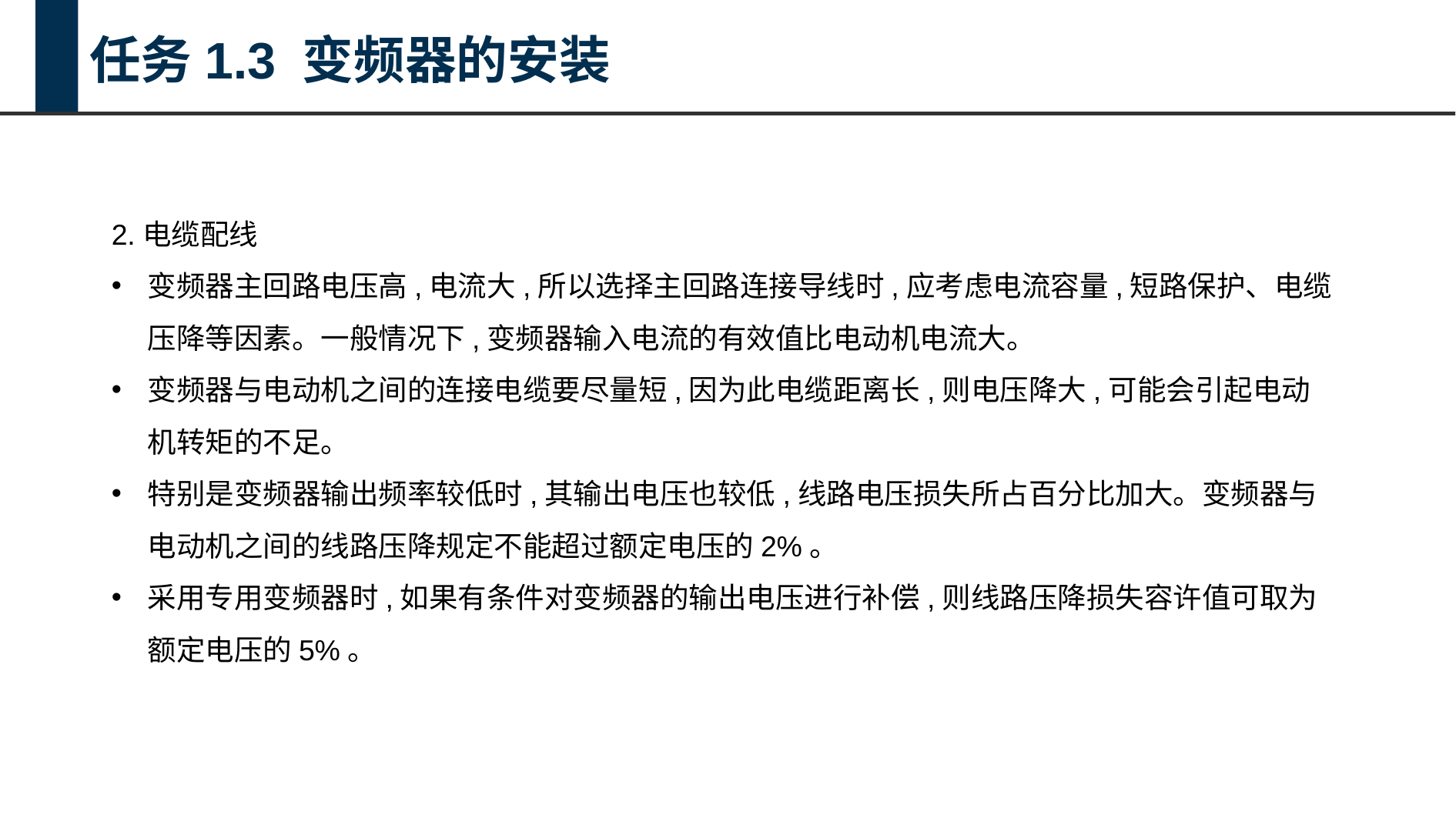

任务1.3 变频器的安装
2.电缆配线
变频器主回路电压高,电流大,所以选择主回路连接导线时,应考虑电流容量,短路保护、电缆压降等因素。一般情况下,变频器输入电流的有效值比电动机电流大。
变频器与电动机之间的连接电缆要尽量短,因为此电缆距离长,则电压降大,可能会引起电动机转矩的不足。
特别是变频器输出频率较低时,其输出电压也较低,线路电压损失所占百分比加大。变频器与电动机之间的线路压降规定不能超过额定电压的2%。
采用专用变频器时,如果有条件对变频器的输出电压进行补偿,则线路压降损失容许值可取为额定电压的5%。